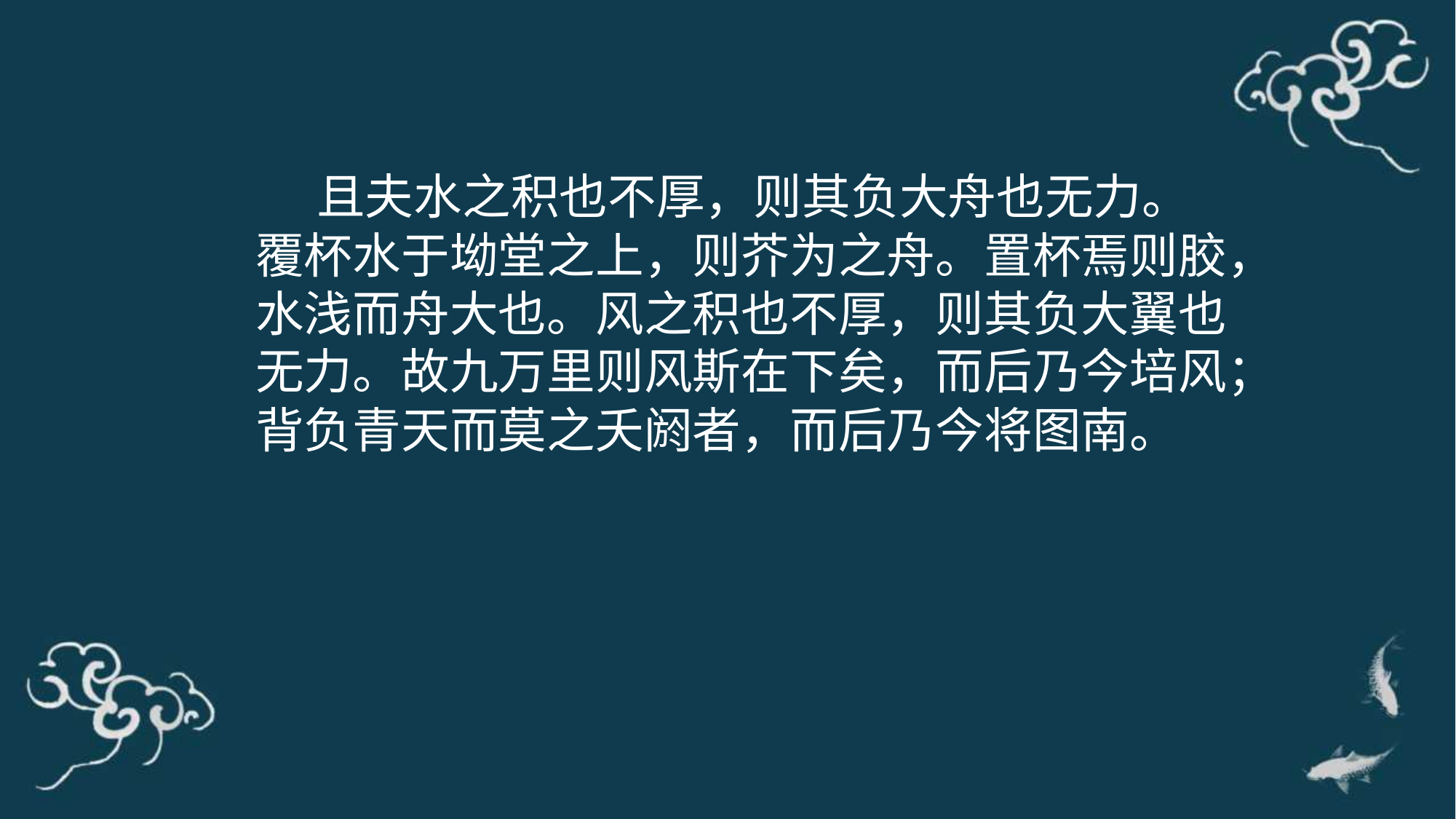

且夫水之积也不厚，则其负大舟也无力。覆杯水于坳堂之上，则芥为之舟。置杯焉则胶，水浅而舟大也。风之积也不厚，则其负大翼也无力。故九万里则风斯在下矣，而后乃今培风；背负青天而莫之夭阏者，而后乃今将图南。